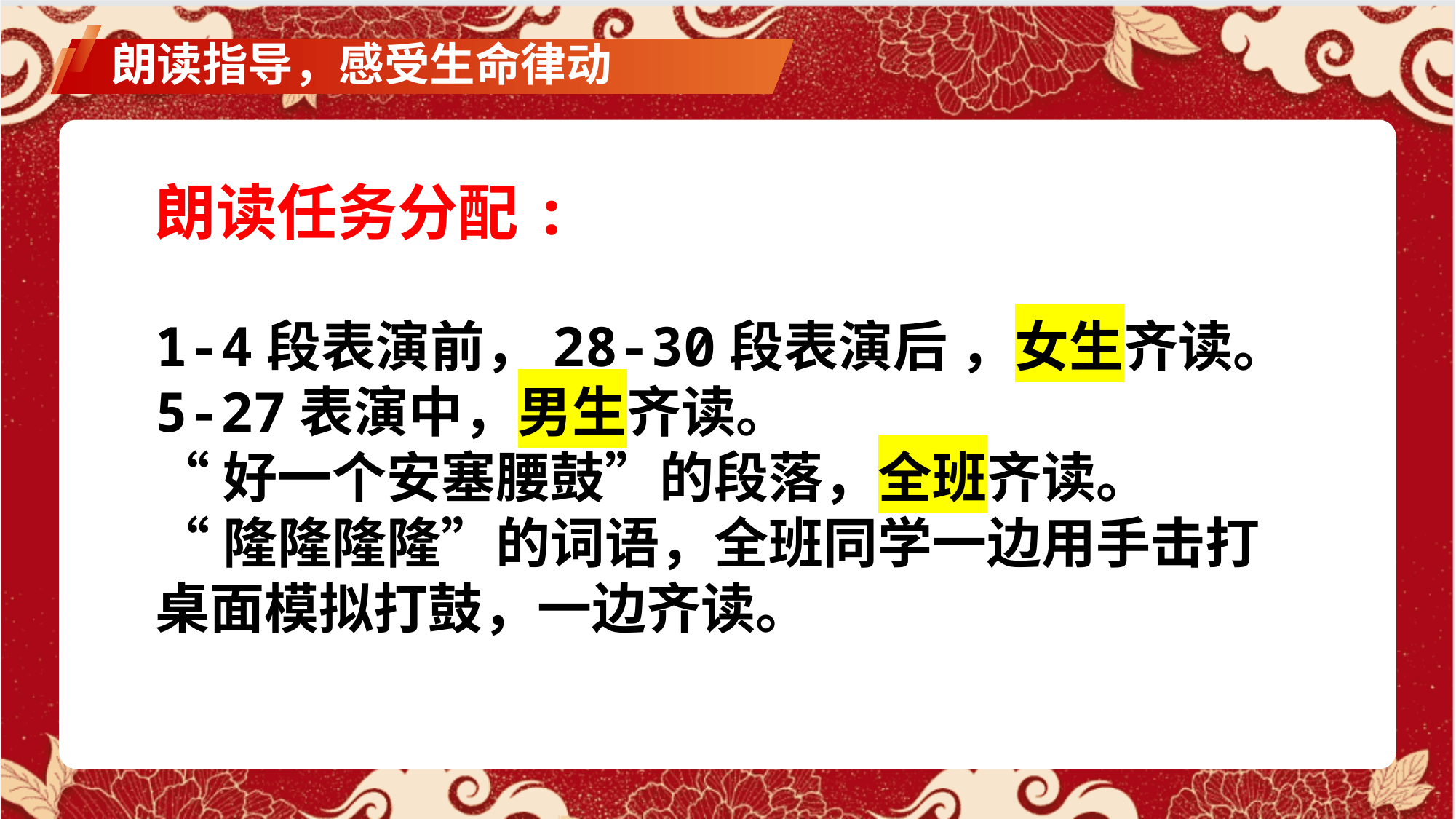

朗读指导，感受生命律动

朗读任务分配:

1-4段表演前，28-30段表演后 ，女生齐读。
5-27表演中，男生齐读。
“好一个安塞腰鼓”的段落，全班齐读。
“隆隆隆隆”的词语，全班同学一边用手击打桌面模拟打鼓，一边齐读。